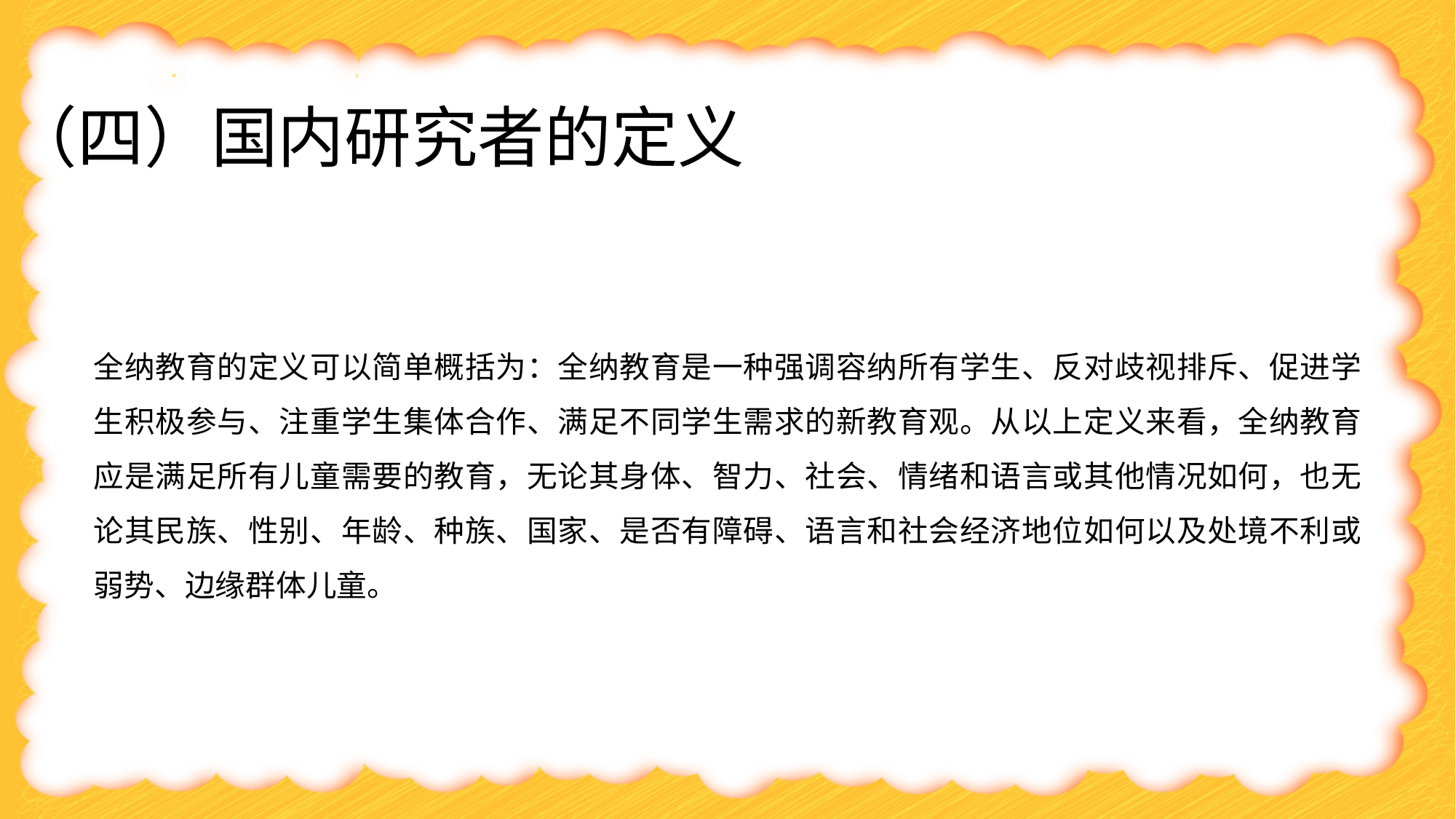

# （四）国内研究者的定义
全纳教育的定义可以简单概括为：全纳教育是一种强调容纳所有学生、反对歧视排斥、促进学生积极参与、注重学生集体合作、满足不同学生需求的新教育观。从以上定义来看，全纳教育应是满足所有儿童需要的教育，无论其身体、智力、社会、情绪和语言或其他情况如何，也无论其民族、性别、年龄、种族、国家、是否有障碍、语言和社会经济地位如何以及处境不利或弱势、边缘群体儿童。